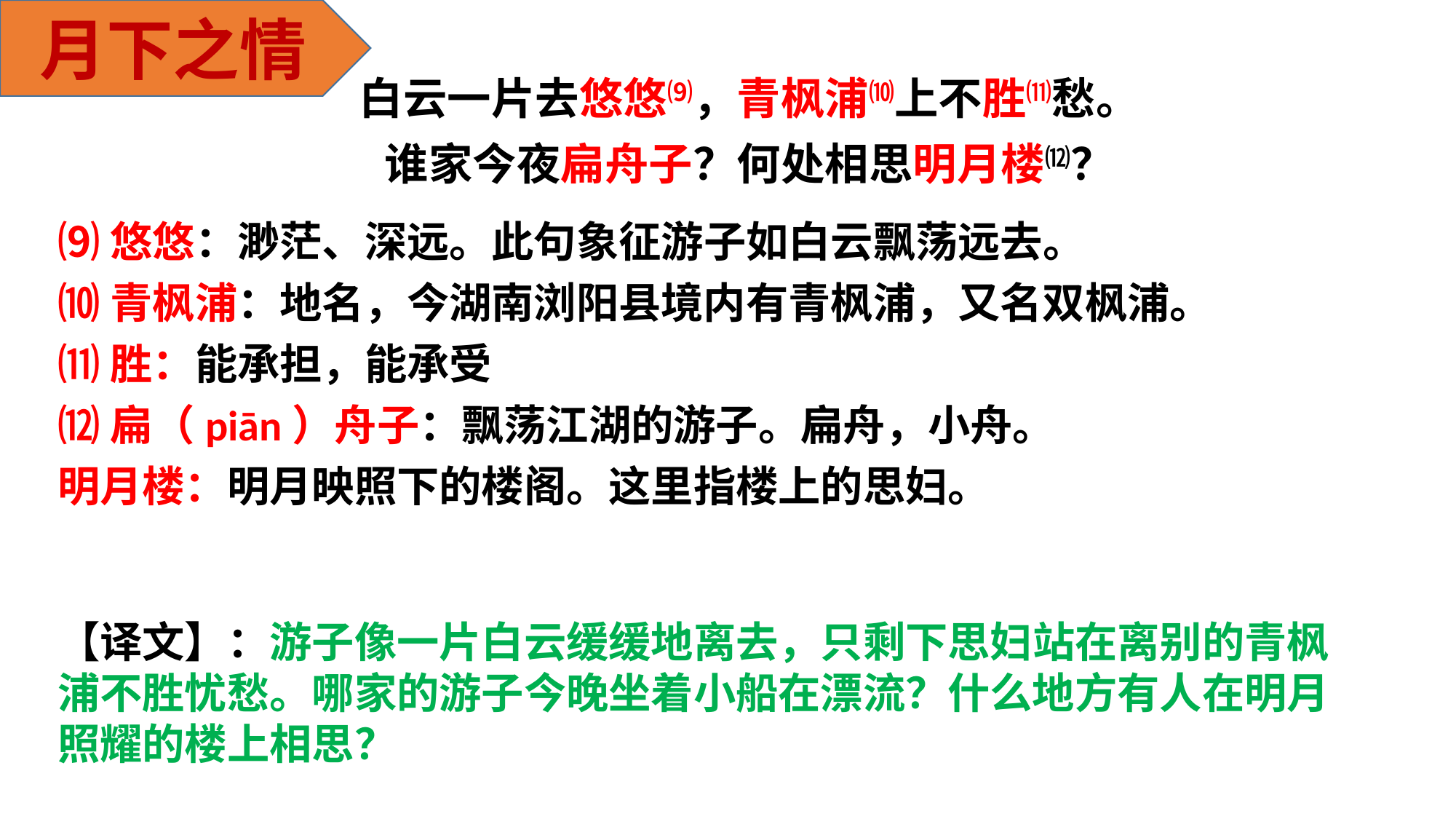

月下之情
白云一片去悠悠⑼，青枫浦⑽上不胜⑾愁。
谁家今夜扁舟子？何处相思明月楼⑿？
⑼悠悠：渺茫、深远。此句象征游子如白云飘荡远去。
⑽青枫浦：地名，今湖南浏阳县境内有青枫浦，又名双枫浦。
⑾胜：能承担，能承受
⑿扁（piān）舟子：飘荡江湖的游子。扁舟，小舟。
明月楼：明月映照下的楼阁。这里指楼上的思妇。
【译文】：游子像一片白云缓缓地离去，只剩下思妇站在离别的青枫浦不胜忧愁。哪家的游子今晚坐着小船在漂流？什么地方有人在明月照耀的楼上相思？